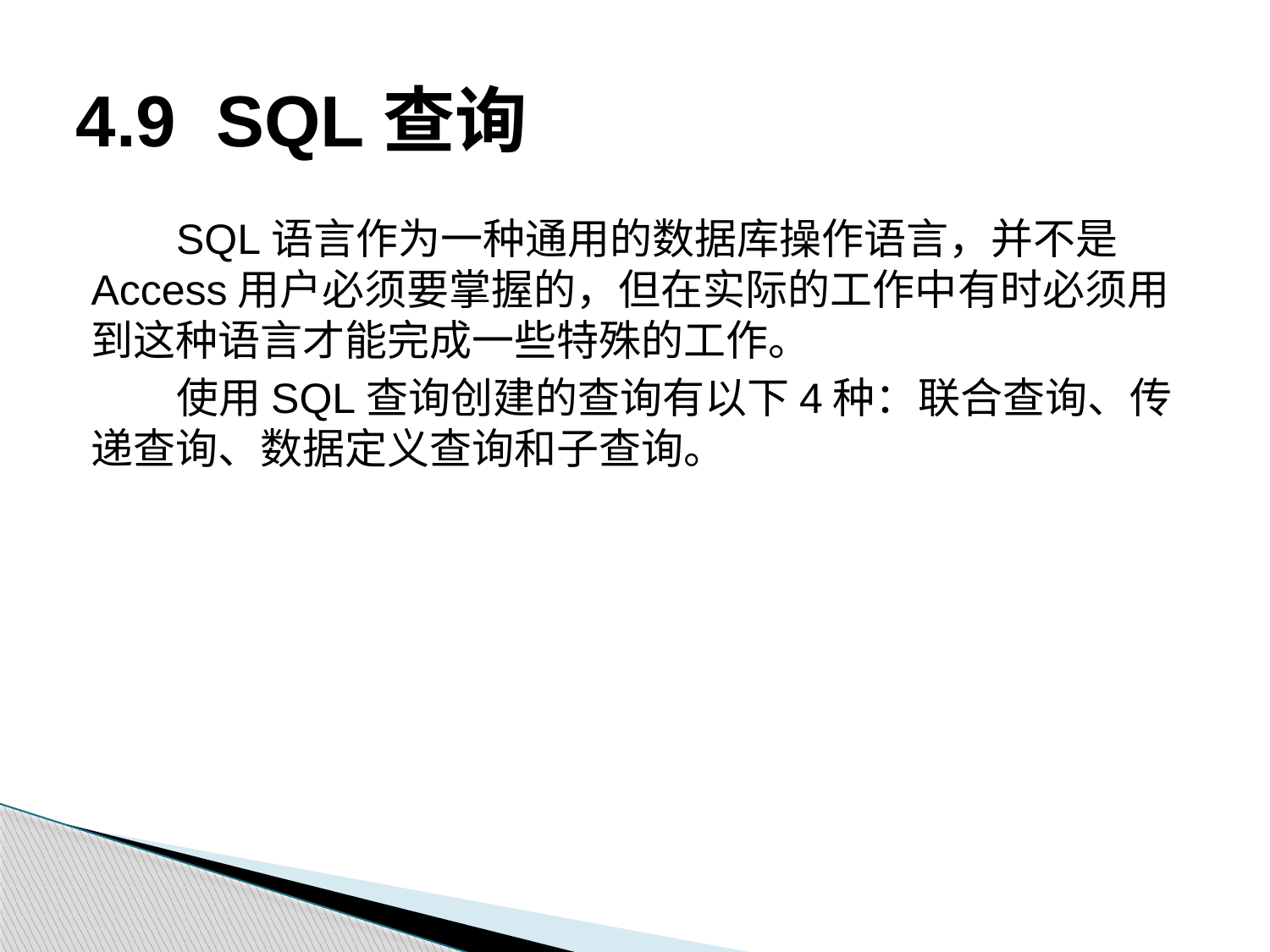

# 4.9  SQL查询
SQL语言作为一种通用的数据库操作语言，并不是Access用户必须要掌握的，但在实际的工作中有时必须用到这种语言才能完成一些特殊的工作。
使用SQL查询创建的查询有以下4种：联合查询、传递查询、数据定义查询和子查询。